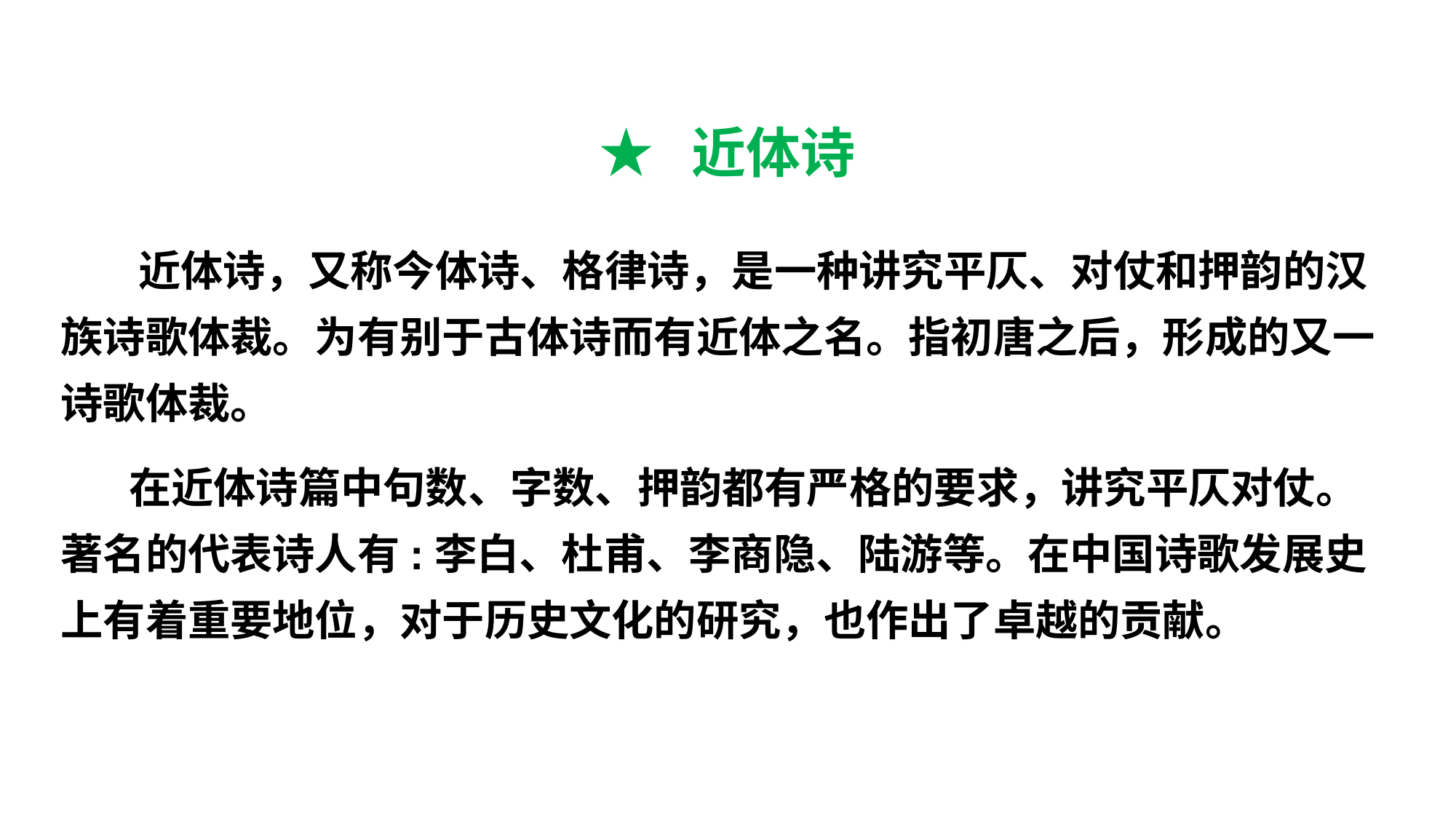

★  近体诗
       近体诗，又称今体诗、格律诗，是一种讲究平仄、对仗和押韵的汉族诗歌体裁。为有别于古体诗而有近体之名。指初唐之后，形成的又一诗歌体裁。
      在近体诗篇中句数、字数、押韵都有严格的要求，讲究平仄对仗。著名的代表诗人有:李白、杜甫、李商隐、陆游等。在中国诗歌发展史上有着重要地位，对于历史文化的研究，也作出了卓越的贡献。